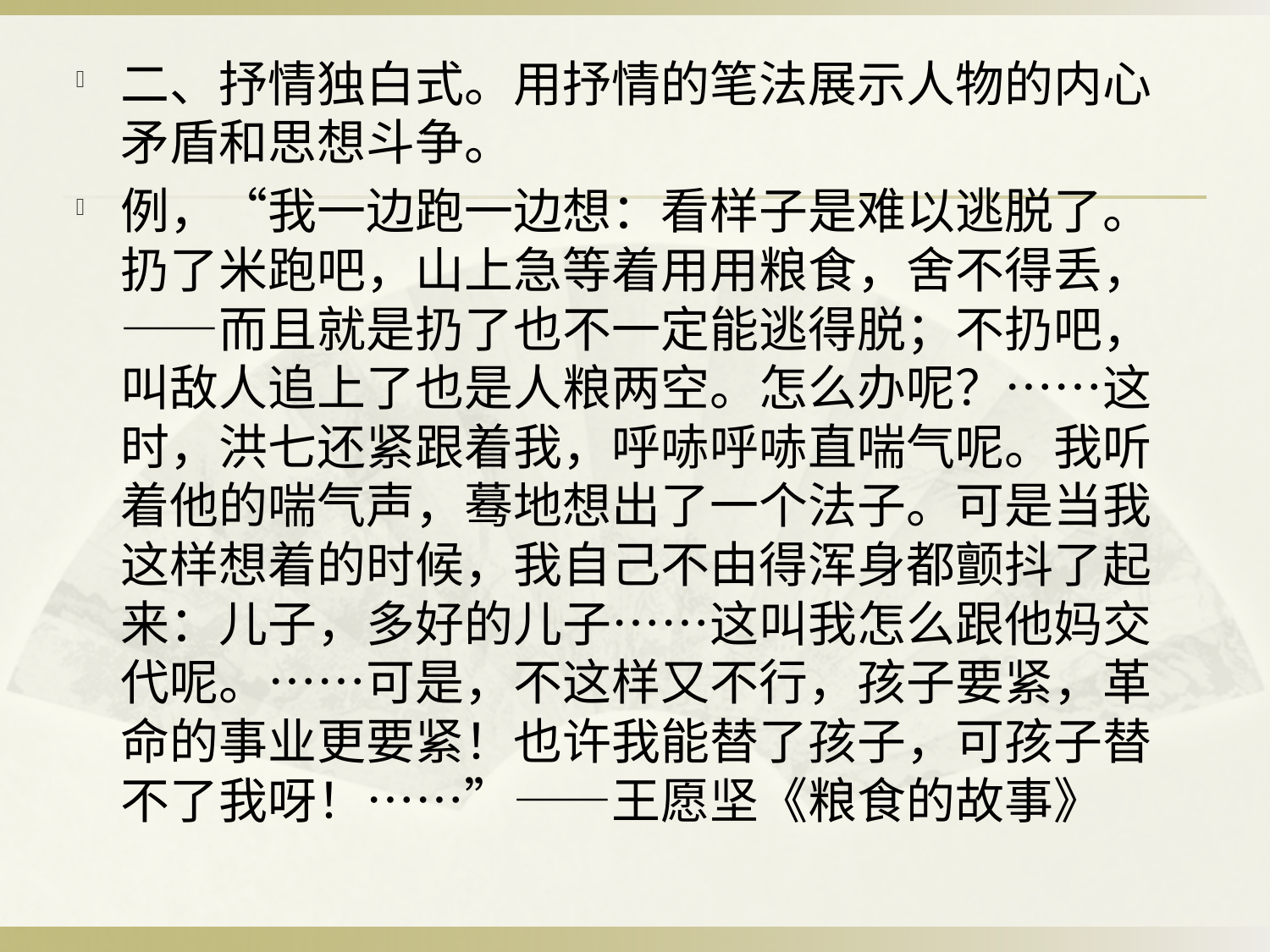

#
二、抒情独白式。用抒情的笔法展示人物的内心矛盾和思想斗争。
例，“我一边跑一边想：看样子是难以逃脱了。扔了米跑吧，山上急等着用用粮食，舍不得丢，——而且就是扔了也不一定能逃得脱；不扔吧，叫敌人追上了也是人粮两空。怎么办呢？……这时，洪七还紧跟着我，呼哧呼哧直喘气呢。我听着他的喘气声，蓦地想出了一个法子。可是当我这样想着的时候，我自己不由得浑身都颤抖了起来：儿子，多好的儿子……这叫我怎么跟他妈交代呢。……可是，不这样又不行，孩子要紧，革命的事业更要紧！也许我能替了孩子，可孩子替不了我呀！……”——王愿坚《粮食的故事》